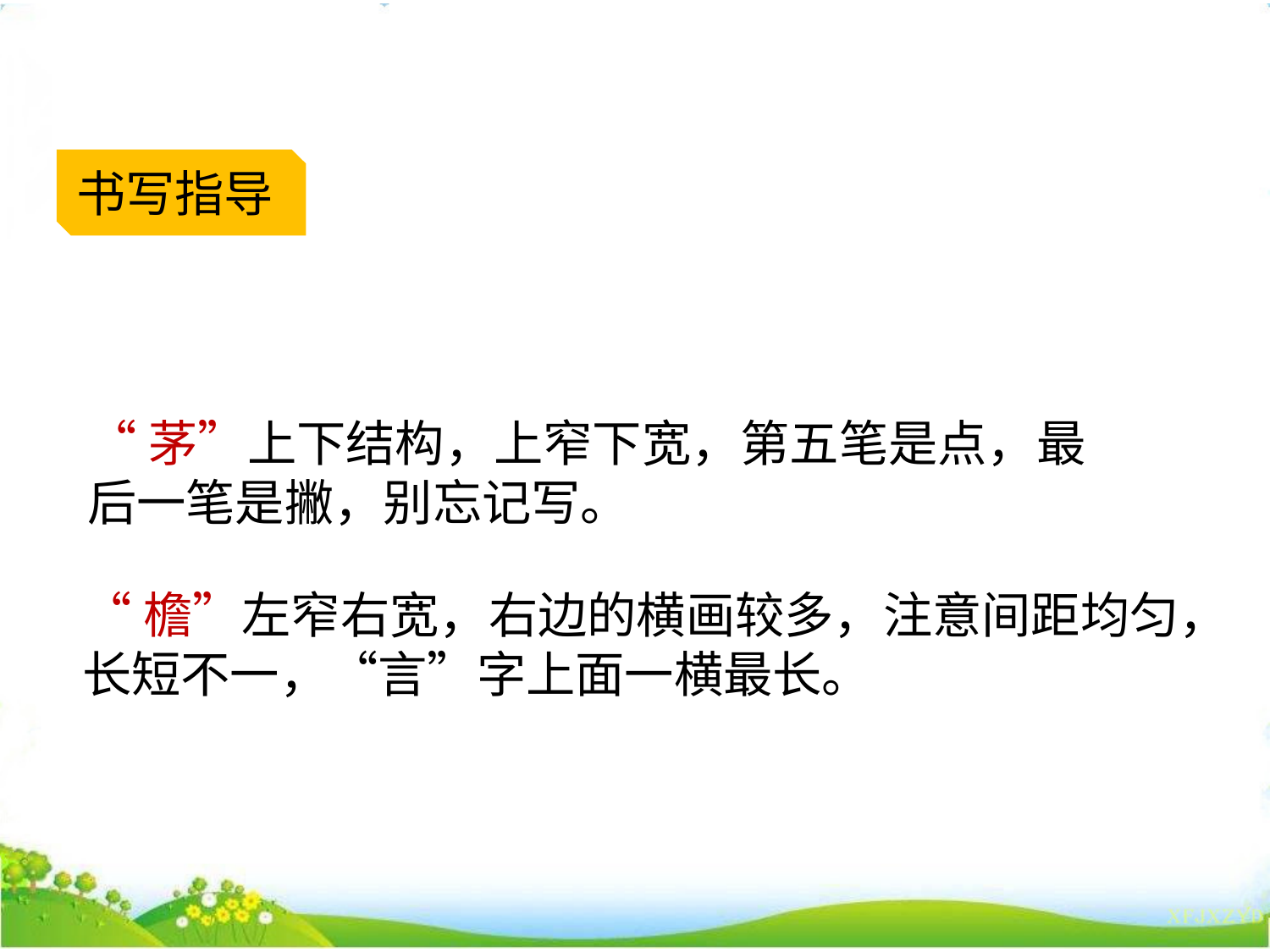

书写指导
“茅”上下结构，上窄下宽，第五笔是点，最后一笔是撇，别忘记写。
“檐”左窄右宽，右边的横画较多，注意间距均匀，长短不一，“言”字上面一横最长。